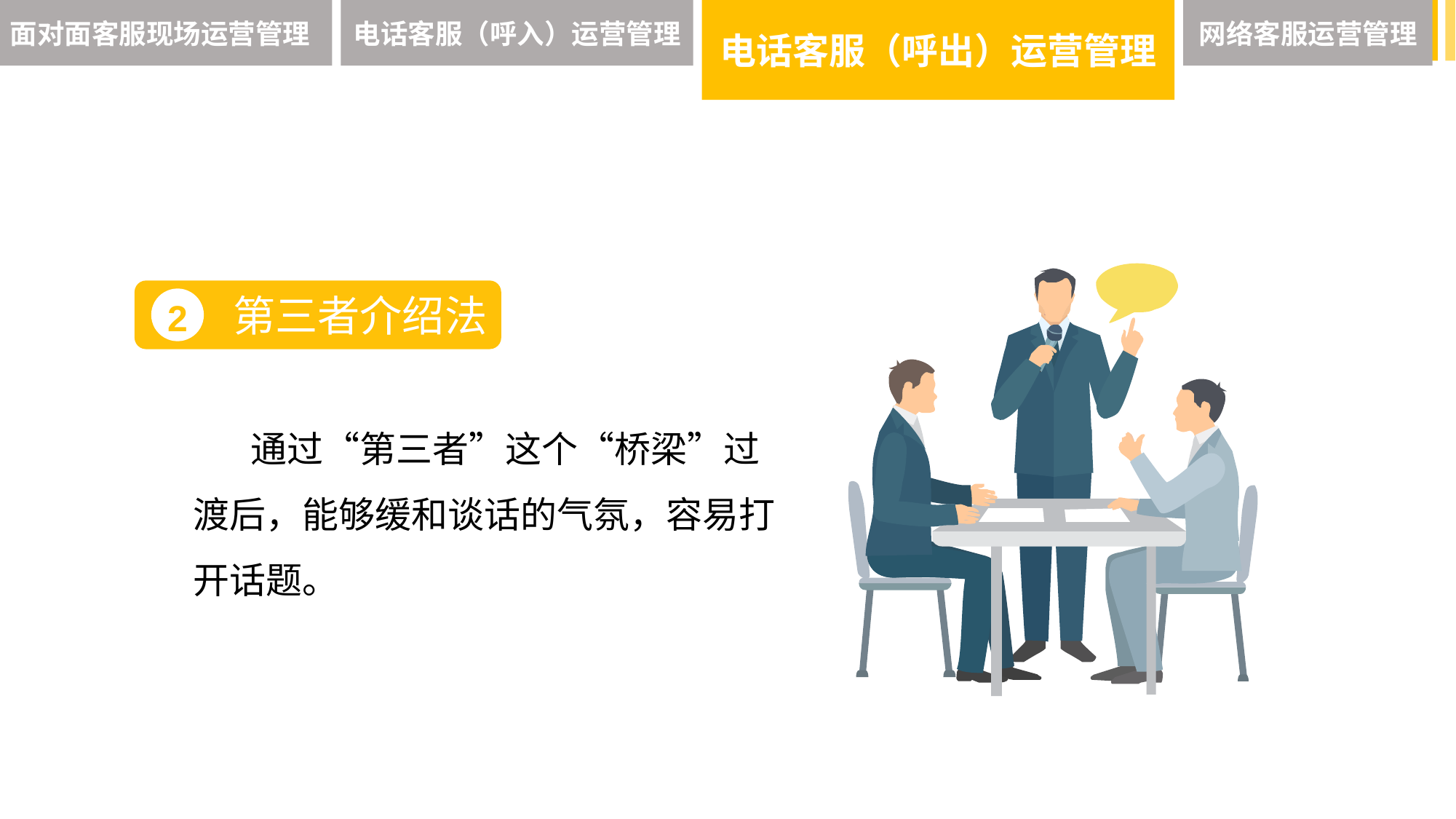

面对面客服现场运营管理
电话客服（呼入）运营管理
电话客服（呼出）运营管理
网络客服运营管理

第三者介绍法

2
      通过“第三者”这个“桥梁”过渡后，能够缓和谈话的气氛，容易打开话题。